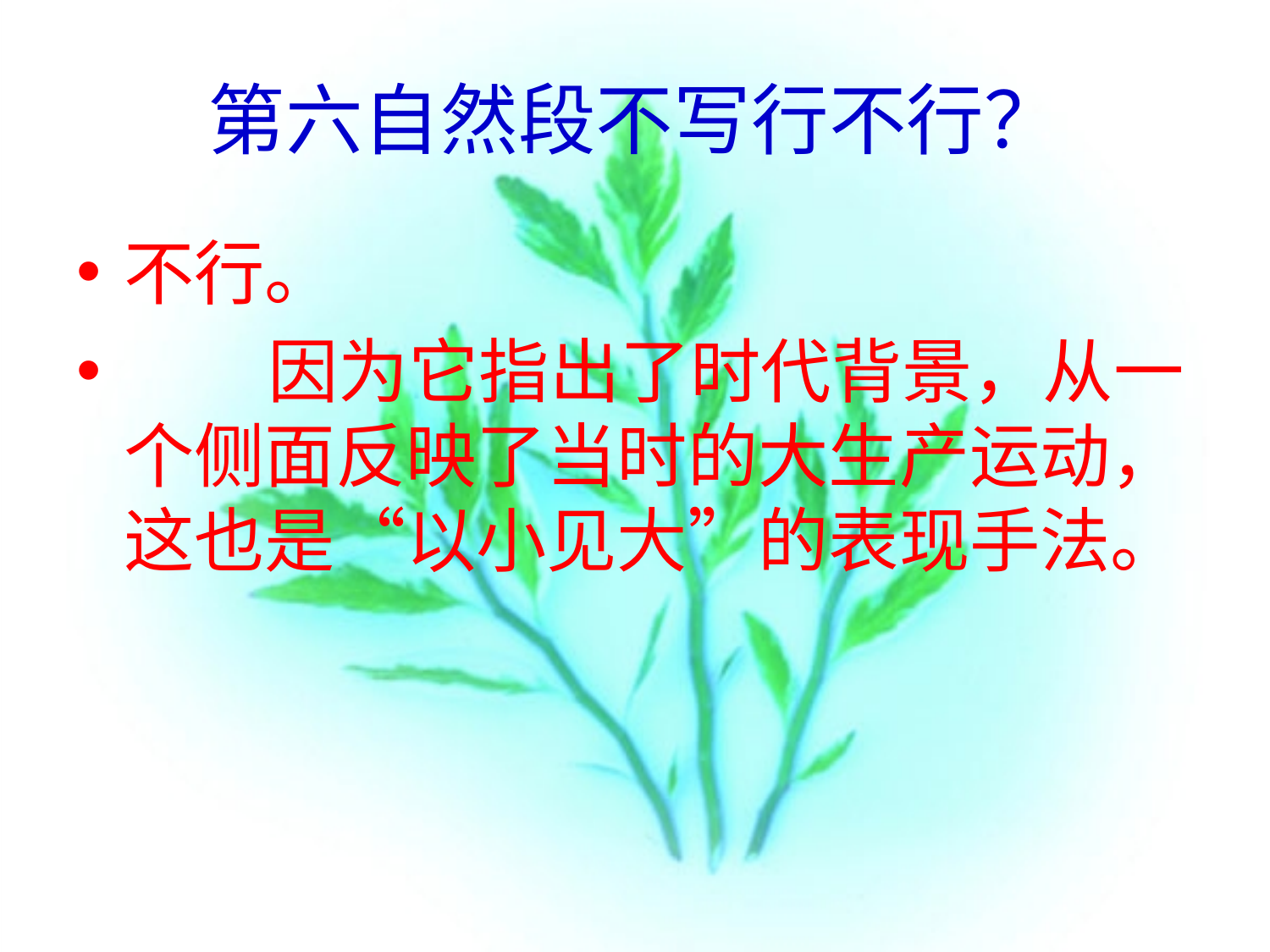

# 第六自然段不写行不行？
不行。
        因为它指出了时代背景，从一个侧面反映了当时的大生产运动，这也是“以小见大”的表现手法。